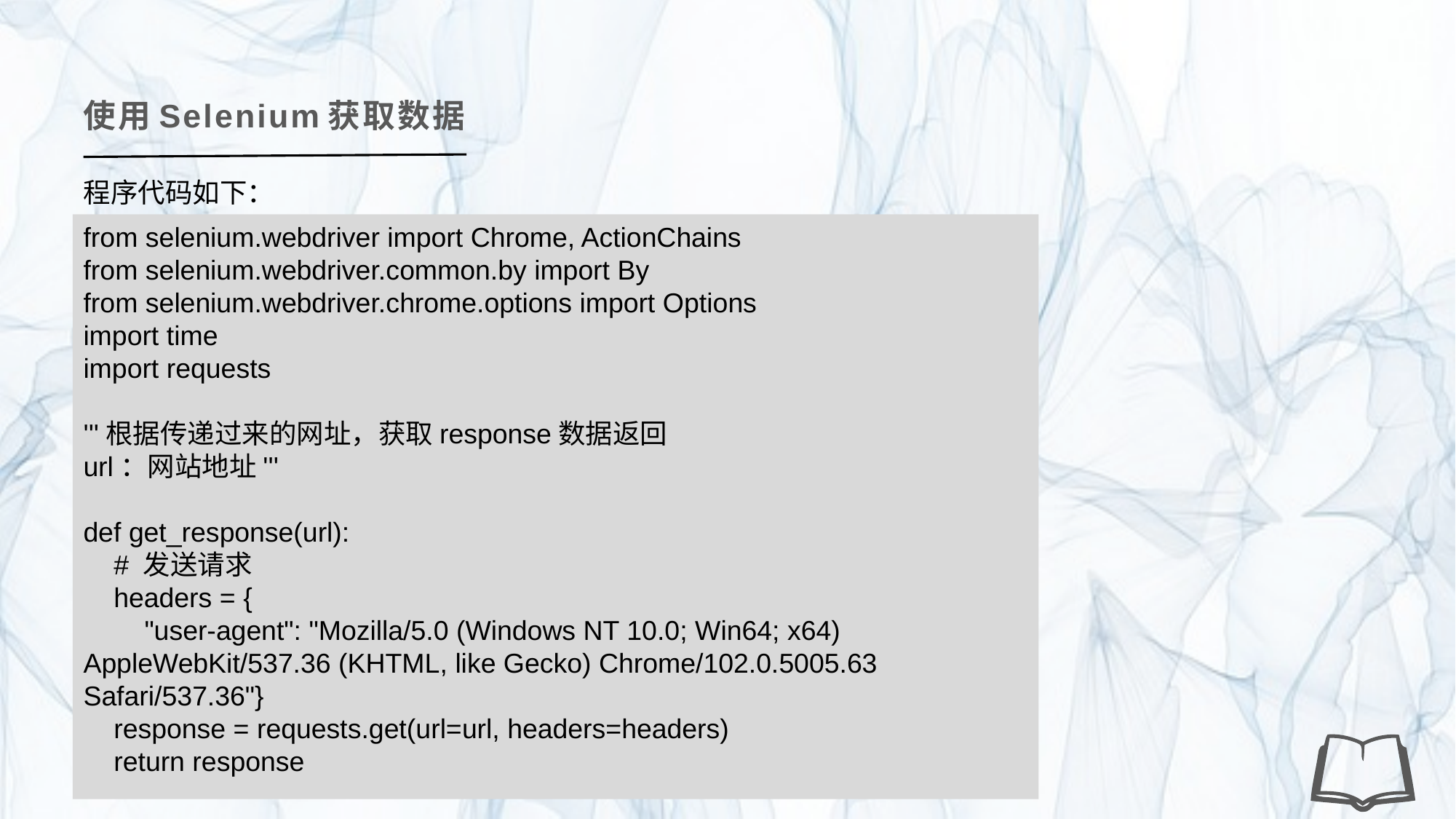

使用Selenium获取数据
程序代码如下：
from selenium.webdriver import Chrome, ActionChains
from selenium.webdriver.common.by import By
from selenium.webdriver.chrome.options import Options
import time
import requests

'''根据传递过来的网址，获取response数据返回
url：网站地址'''

def get_response(url):
    # 发送请求
    headers = {
        "user-agent": "Mozilla/5.0 (Windows NT 10.0; Win64; x64) AppleWebKit/537.36 (KHTML, like Gecko) Chrome/102.0.5005.63 Safari/537.36"}
    response = requests.get(url=url, headers=headers)
    return response

30